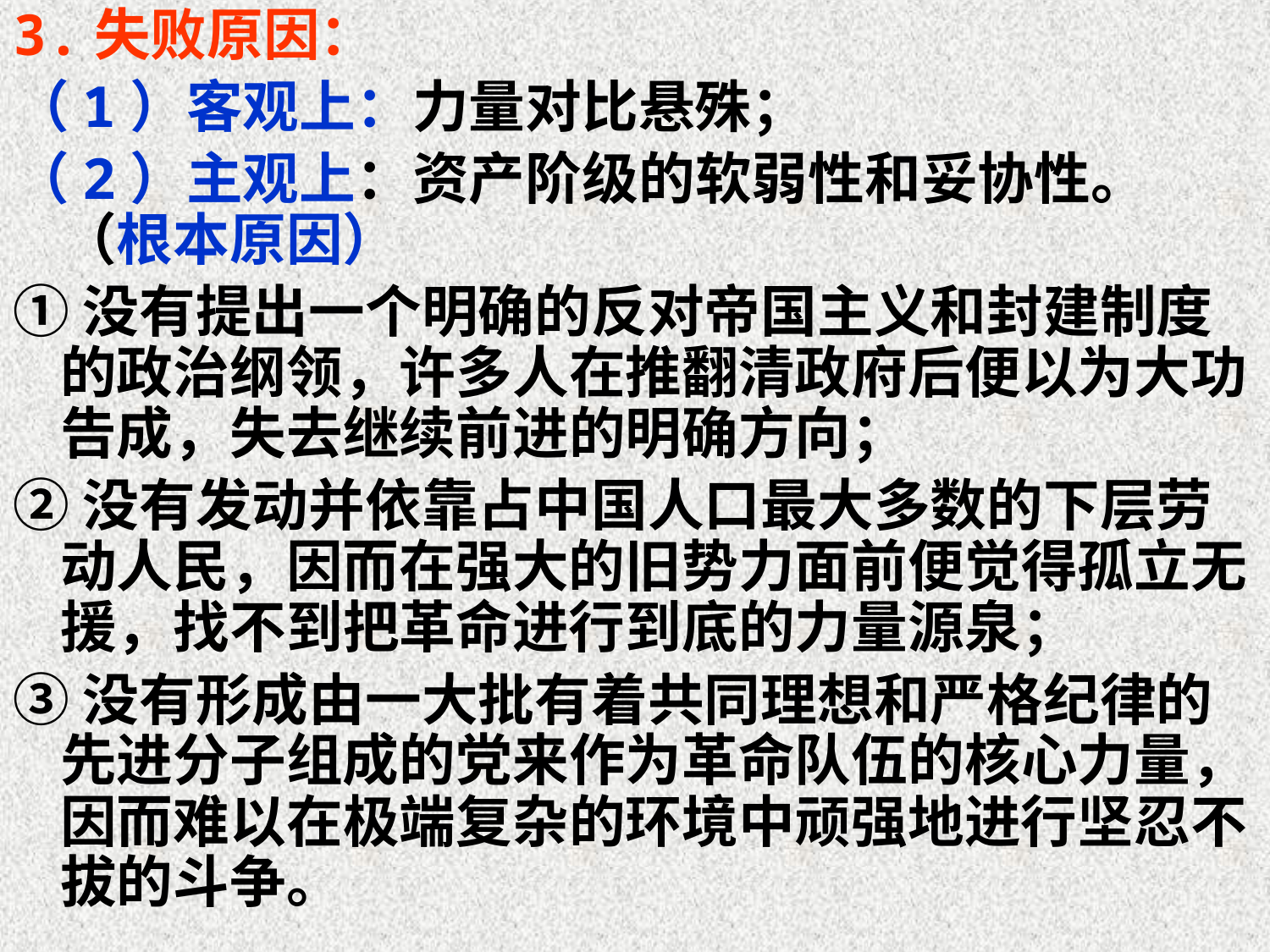

3.失败原因：
（1）客观上：力量对比悬殊；
（2）主观上：资产阶级的软弱性和妥协性。（根本原因）
①没有提出一个明确的反对帝国主义和封建制度的政治纲领，许多人在推翻清政府后便以为大功告成，失去继续前进的明确方向；
②没有发动并依靠占中国人口最大多数的下层劳动人民，因而在强大的旧势力面前便觉得孤立无援，找不到把革命进行到底的力量源泉；
③没有形成由一大批有着共同理想和严格纪律的先进分子组成的党来作为革命队伍的核心力量，因而难以在极端复杂的环境中顽强地进行坚忍不拔的斗争。